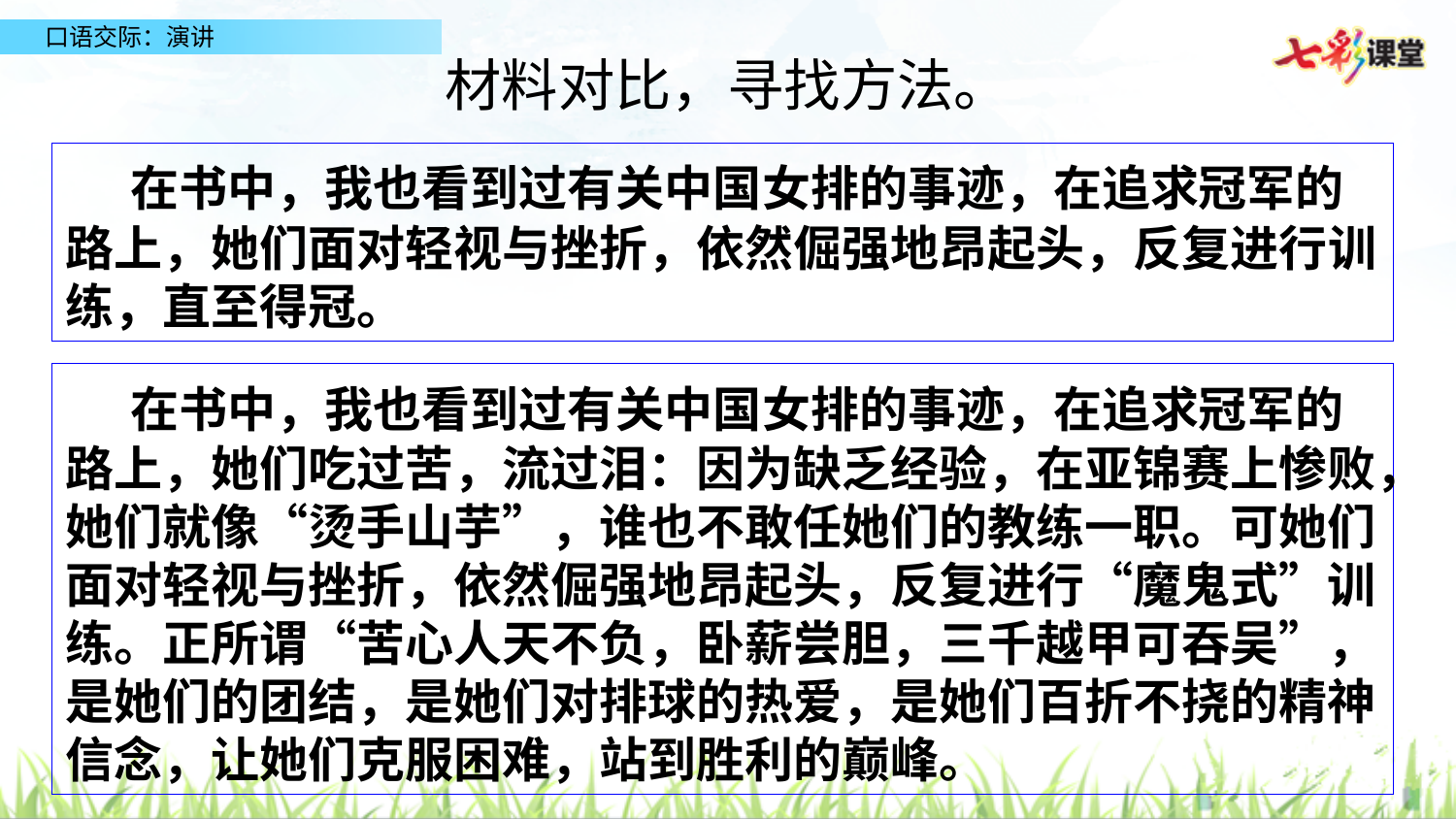

材料对比，寻找方法。
    在书中，我也看到过有关中国女排的事迹，在追求冠军的路上，她们面对轻视与挫折，依然倔强地昂起头，反复进行训练，直至得冠。
    在书中，我也看到过有关中国女排的事迹，在追求冠军的路上，她们吃过苦，流过泪：因为缺乏经验，在亚锦赛上惨败，她们就像“烫手山芋”，谁也不敢任她们的教练一职。可她们面对轻视与挫折，依然倔强地昂起头，反复进行“魔鬼式”训练。正所谓“苦心人天不负，卧薪尝胆，三千越甲可吞吴”，是她们的团结，是她们对排球的热爱，是她们百折不挠的精神信念，让她们克服困难，站到胜利的巅峰。